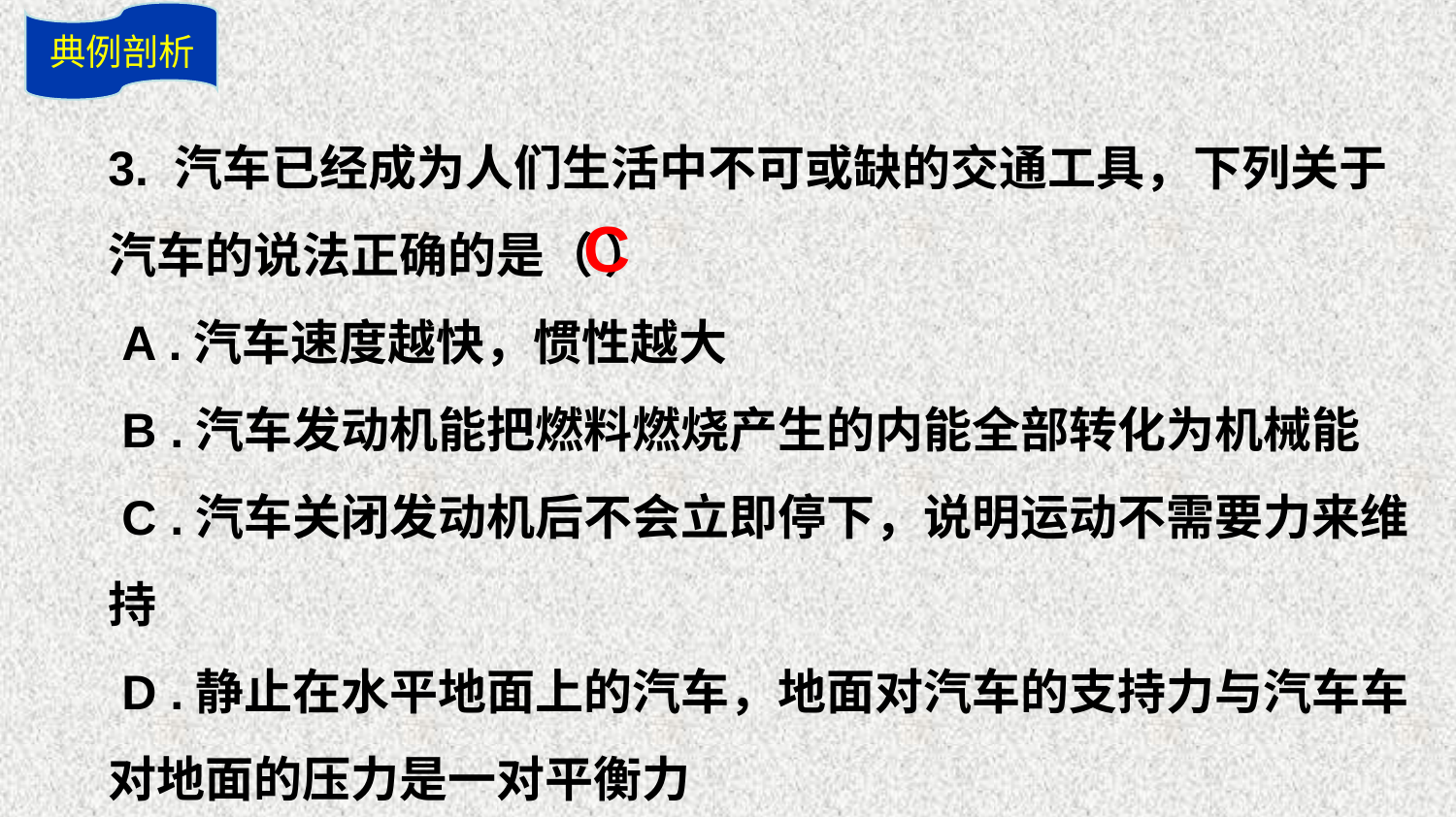

典例剖析
3. 汽车已经成为人们生活中不可或缺的交通工具，下列关于汽车的说法正确的是（ ）
 A .汽车速度越快，惯性越大
 B .汽车发动机能把燃料燃烧产生的内能全部转化为机械能
 C .汽车关闭发动机后不会立即停下，说明运动不需要力来维持
 D .静止在水平地面上的汽车，地面对汽车的支持力与汽车车对地面的压力是一对平衡力
C